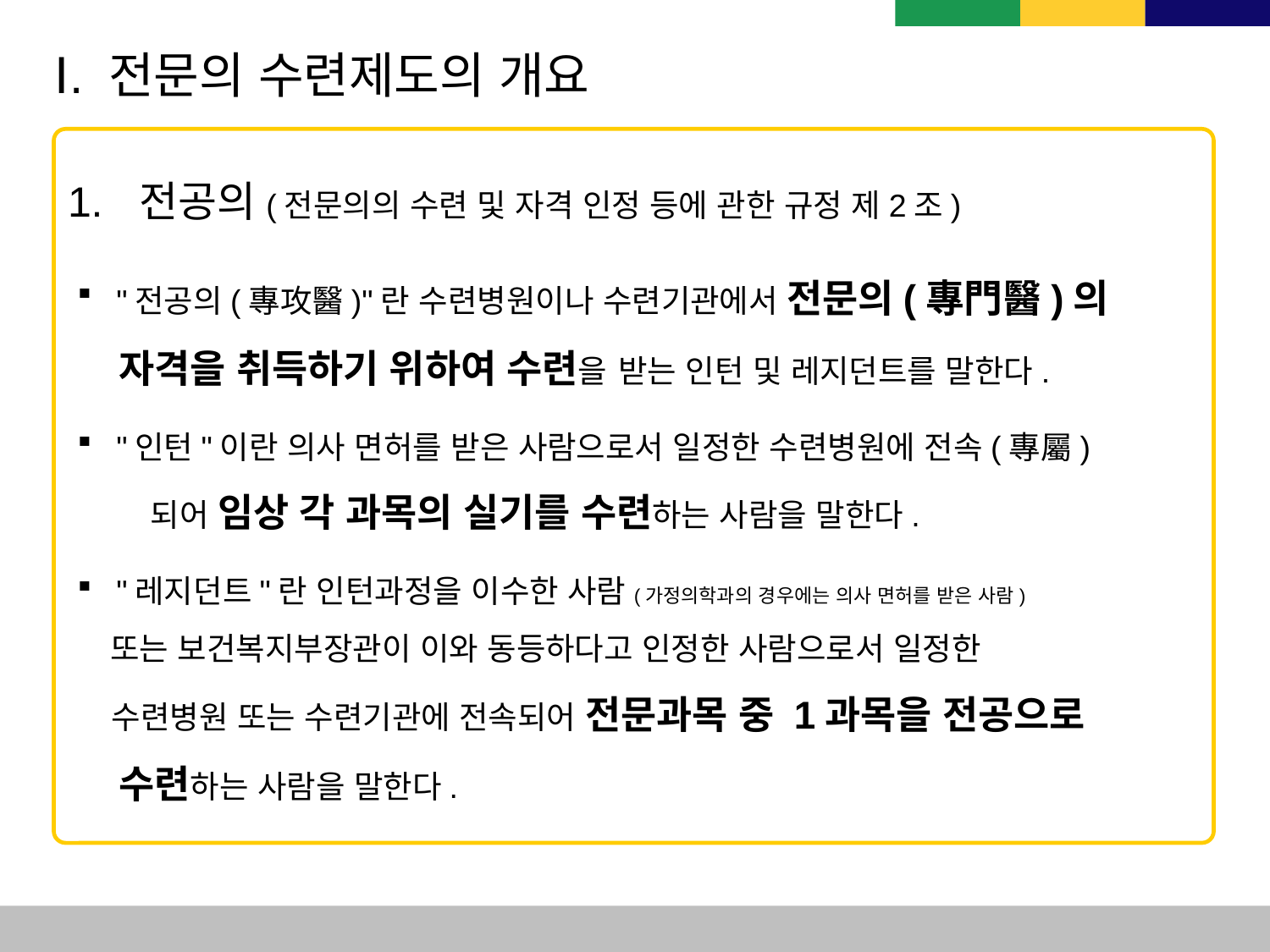

Ⅰ. 전문의 수련제도의 개요

전공의(전문의의 수련 및 자격 인정 등에 관한 규정 제2조)

 "전공의(專攻醫)"란 수련병원이나 수련기관에서 전문의(專門醫)의
   자격을 취득하기 위하여 수련을 받는 인턴 및 레지던트를 말한다.

 "인턴"이란 의사 면허를 받은 사람으로서 일정한 수련병원에 전속(專屬)
    되어 임상 각 과목의 실기를 수련하는 사람을 말한다.

 "레지던트"란 인턴과정을 이수한 사람(가정의학과의 경우에는 의사 면허를 받은 사람)
     또는 보건복지부장관이 이와 동등하다고 인정한 사람으로서 일정한
   수련병원 또는 수련기관에 전속되어 전문과목 중 1과목을 전공으로
   수련하는 사람을 말한다.